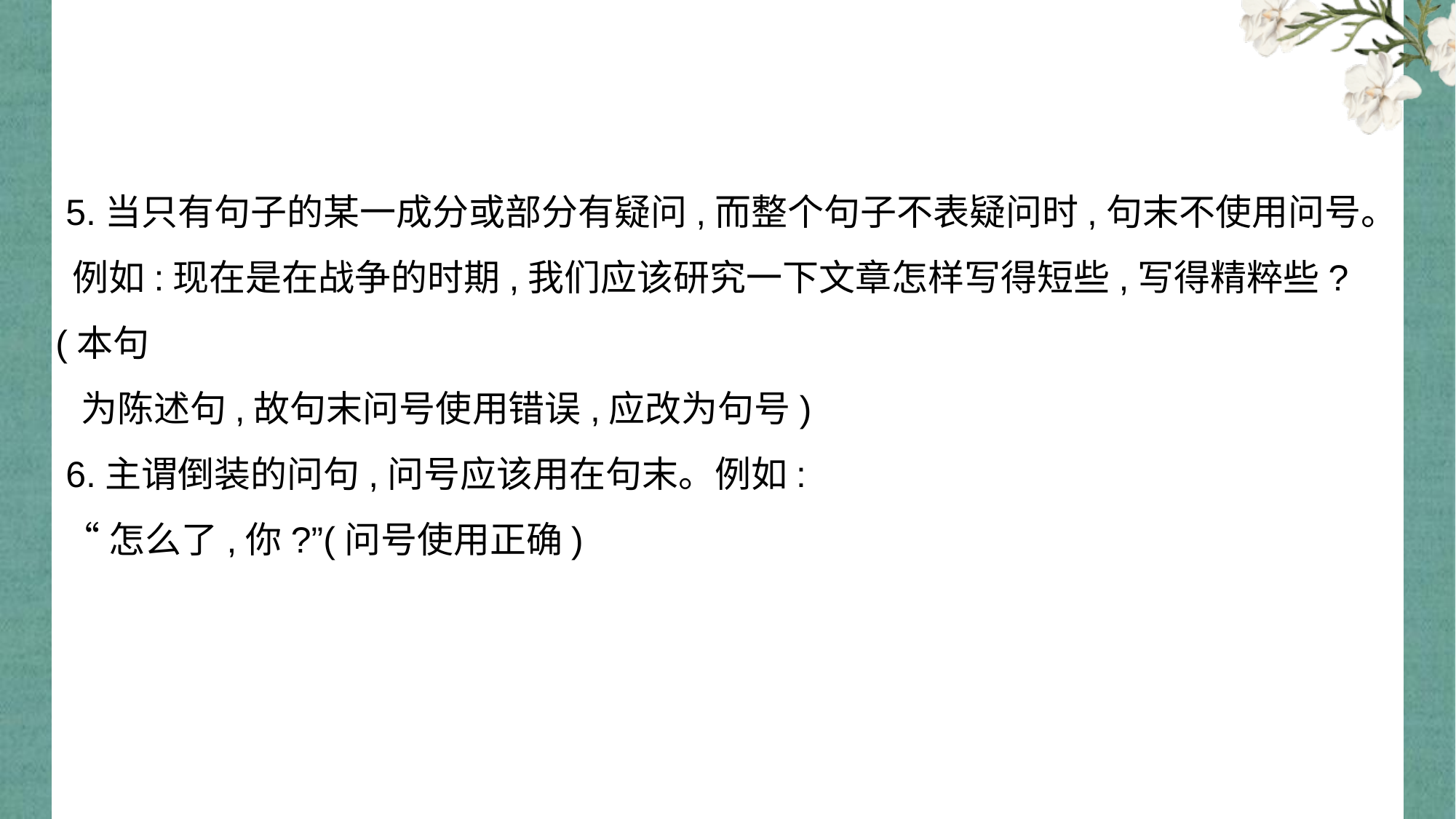

5.当只有句子的某一成分或部分有疑问,而整个句子不表疑问时,句末不使用问号。
 例如:现在是在战争的时期,我们应该研究一下文章怎样写得短些,写得精粹些?(本句
  为陈述句,故句末问号使用错误,应改为句号)
 6.主谓倒装的问句,问号应该用在句末。例如:
 “怎么了,你?”(问号使用正确)